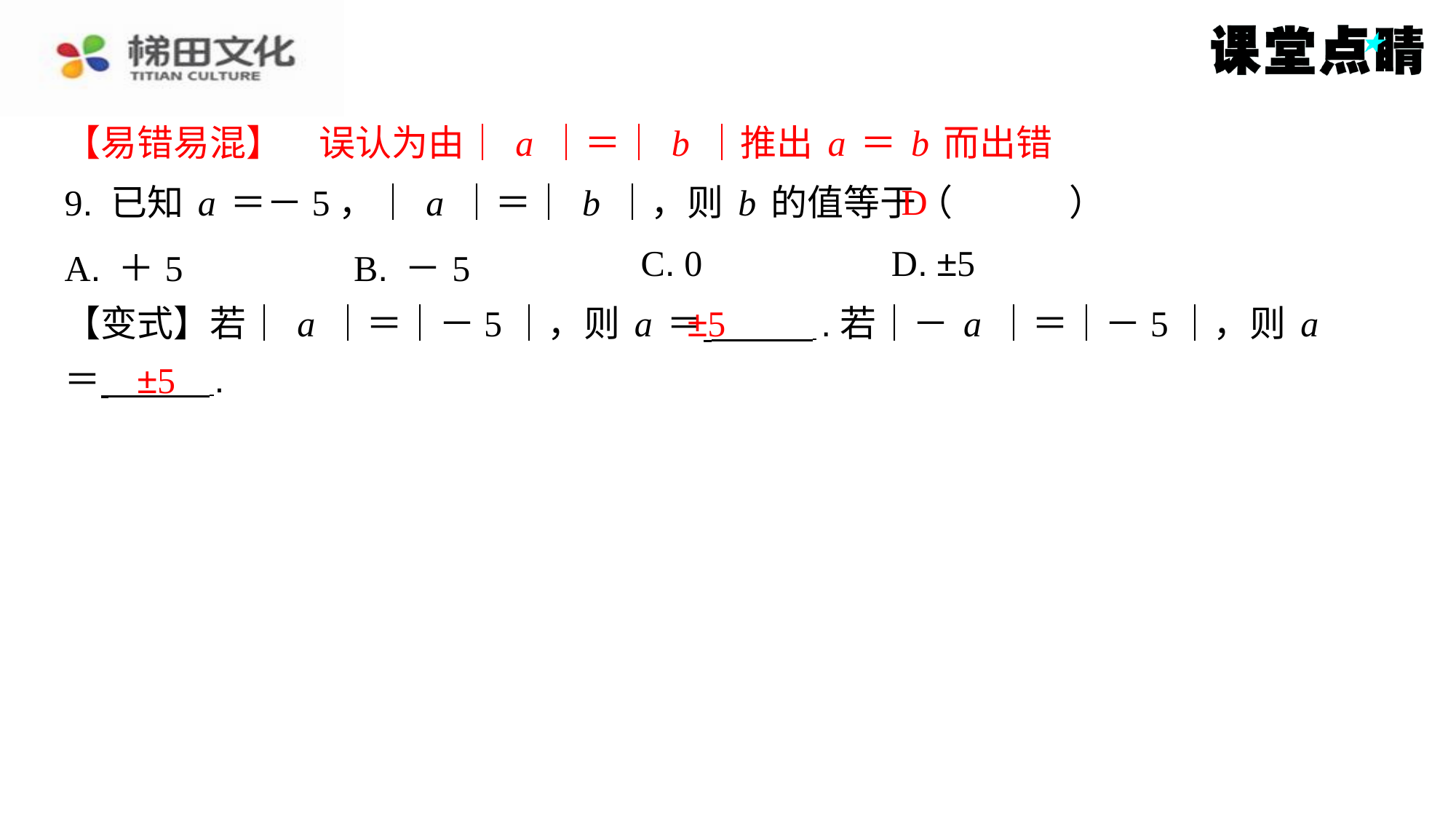

【易错易混】　误认为由｜a｜＝｜b｜推出a＝b而出错
【易错易混】　误认为由｜a｜＝｜b｜推出a＝b而出错
D
9. 已知a＝－5，｜a｜＝｜b｜，则b的值等于（　D　）
| A. ＋5 | B. －5 | C. 0 | D. ±5 |
| --- | --- | --- | --- |
±5
【变式】若｜a｜＝｜－5｜，则a＝                 .若｜－a｜＝｜－5｜，则a
＝                 ⁠.
±5